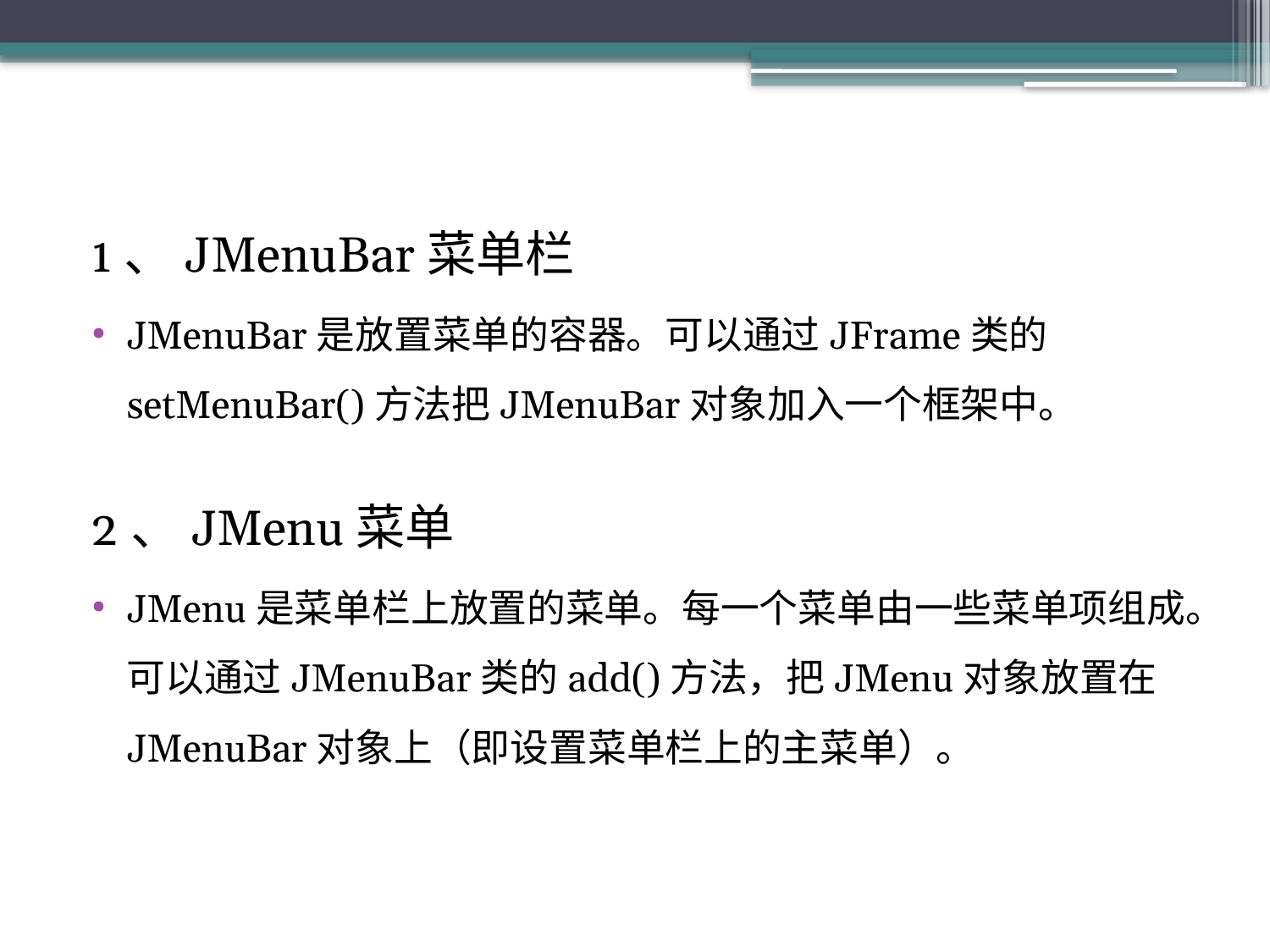

#
1、JMenuBar菜单栏
JMenuBar是放置菜单的容器。可以通过JFrame类的setMenuBar()方法把JMenuBar对象加入一个框架中。

2、JMenu菜单
JMenu是菜单栏上放置的菜单。每一个菜单由一些菜单项组成。可以通过JMenuBar类的add()方法，把JMenu对象放置在JMenuBar对象上（即设置菜单栏上的主菜单）。